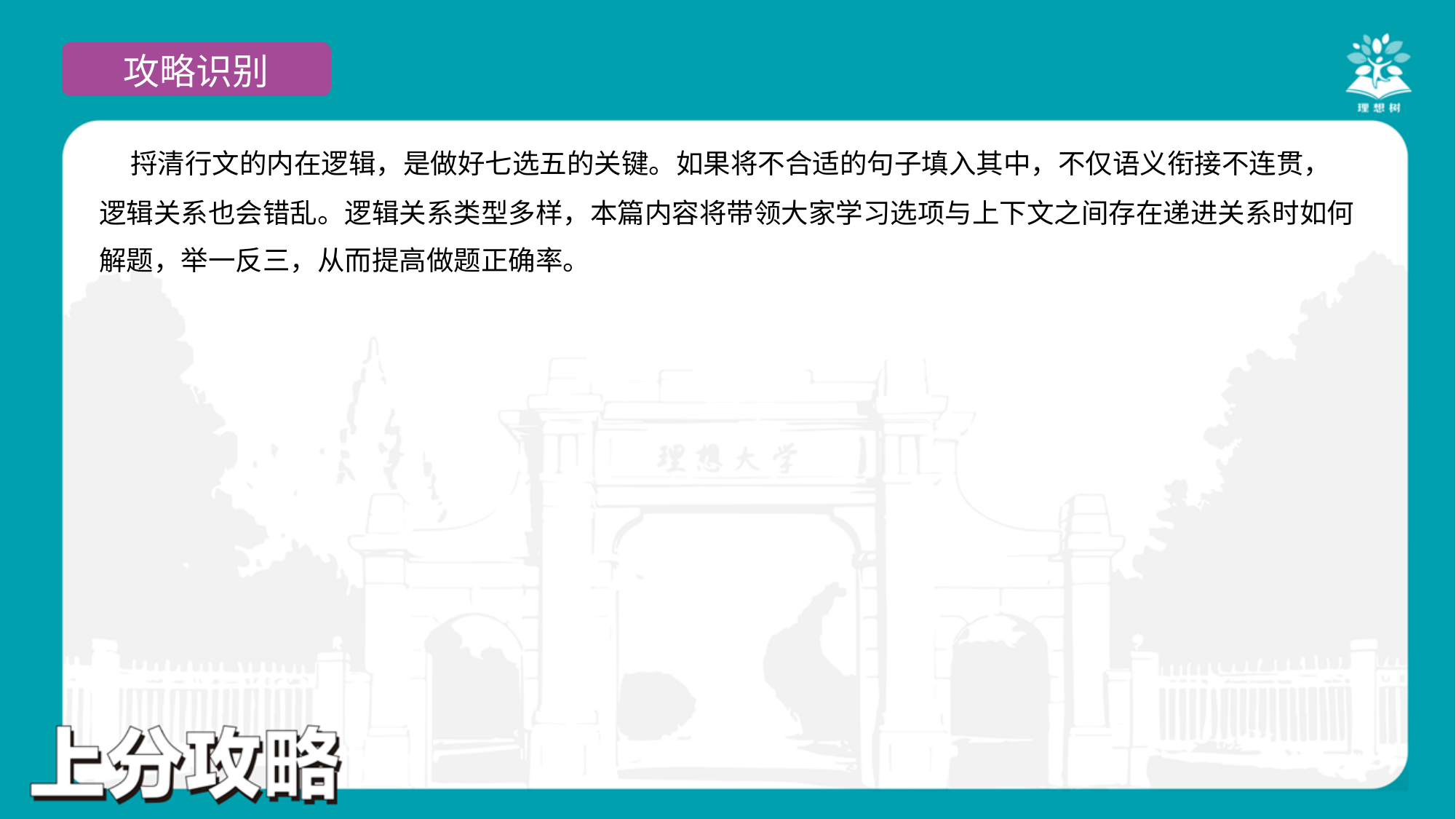

捋清行文的内在逻辑，是做好七选五的关键。如果将不合适的句子填入其中，不仅语义衔接不连贯，
逻辑关系也会错乱。逻辑关系类型多样，本篇内容将带领大家学习选项与上下文之间存在递进关系时如何
解题，举一反三，从而提高做题正确率。